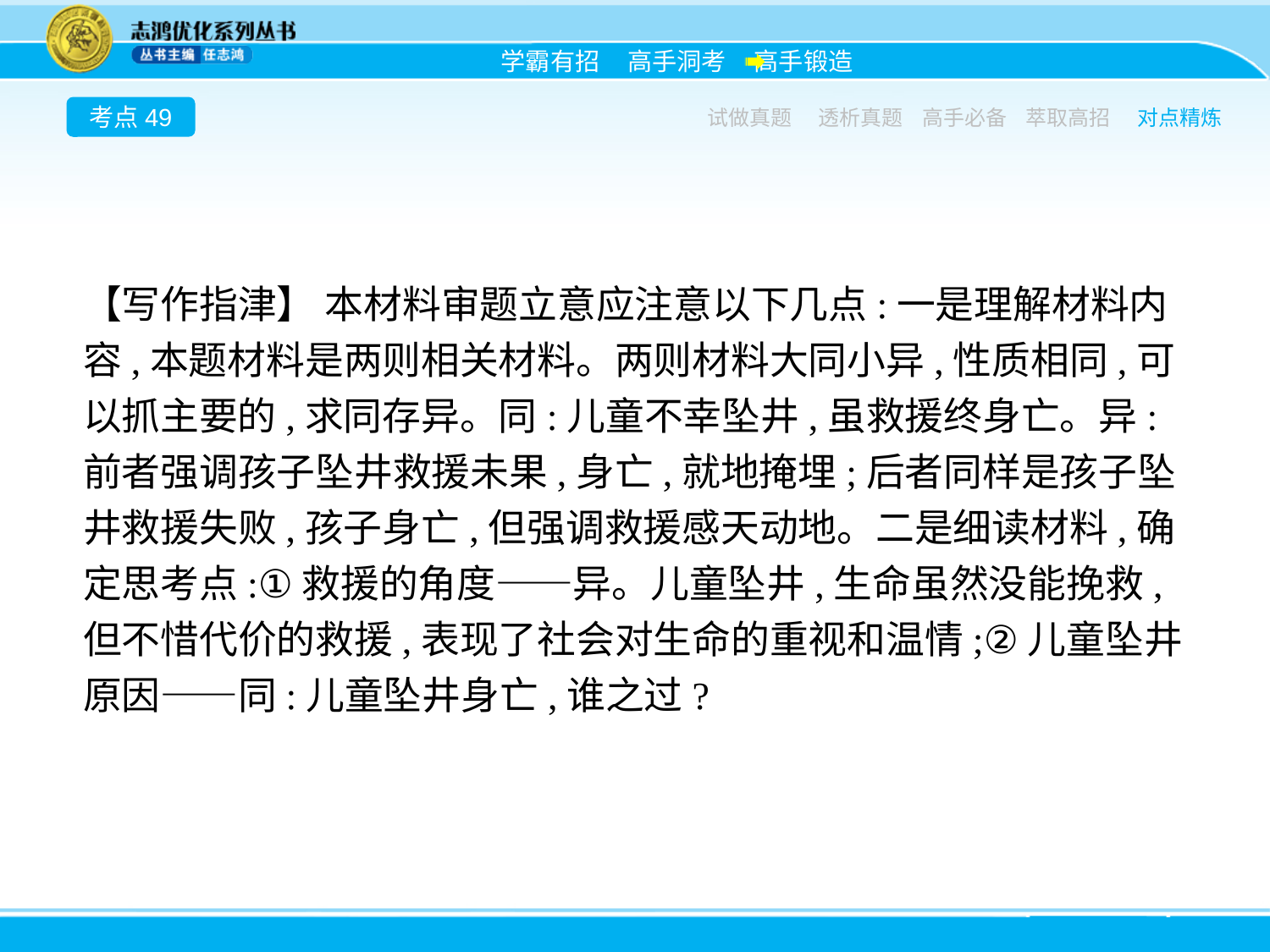

考点49
试做真题
透析真题
高手必备
萃取高招
对点精炼
【写作指津】 本材料审题立意应注意以下几点:一是理解材料内容,本题材料是两则相关材料。两则材料大同小异,性质相同,可以抓主要的,求同存异。同:儿童不幸坠井,虽救援终身亡。异:前者强调孩子坠井救援未果,身亡,就地掩埋;后者同样是孩子坠井救援失败,孩子身亡,但强调救援感天动地。二是细读材料,确定思考点:①救援的角度——异。儿童坠井,生命虽然没能挽救,但不惜代价的救援,表现了社会对生命的重视和温情;②儿童坠井原因——同:儿童坠井身亡,谁之过?